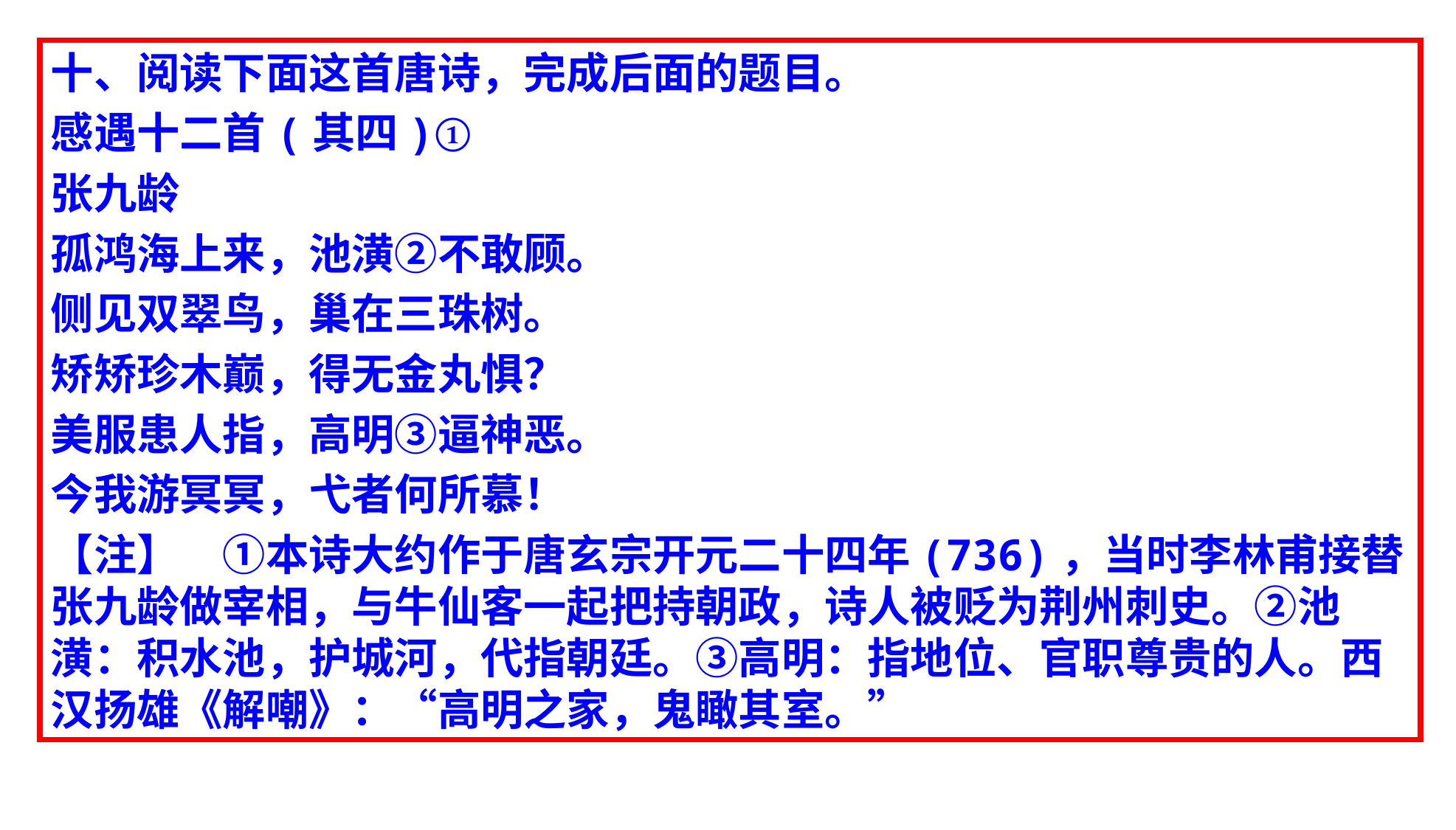

十、阅读下面这首唐诗，完成后面的题目。
感遇十二首(其四)①
张九龄
孤鸿海上来，池潢②不敢顾。
侧见双翠鸟，巢在三珠树。
矫矫珍木巅，得无金丸惧？
美服患人指，高明③逼神恶。
今我游冥冥，弋者何所慕！
【注】　①本诗大约作于唐玄宗开元二十四年(736)，当时李林甫接替张九龄做宰相，与牛仙客一起把持朝政，诗人被贬为荆州刺史。②池潢：积水池，护城河，代指朝廷。③高明：指地位、官职尊贵的人。西汉扬雄《解嘲》：“高明之家，鬼瞰其室。”